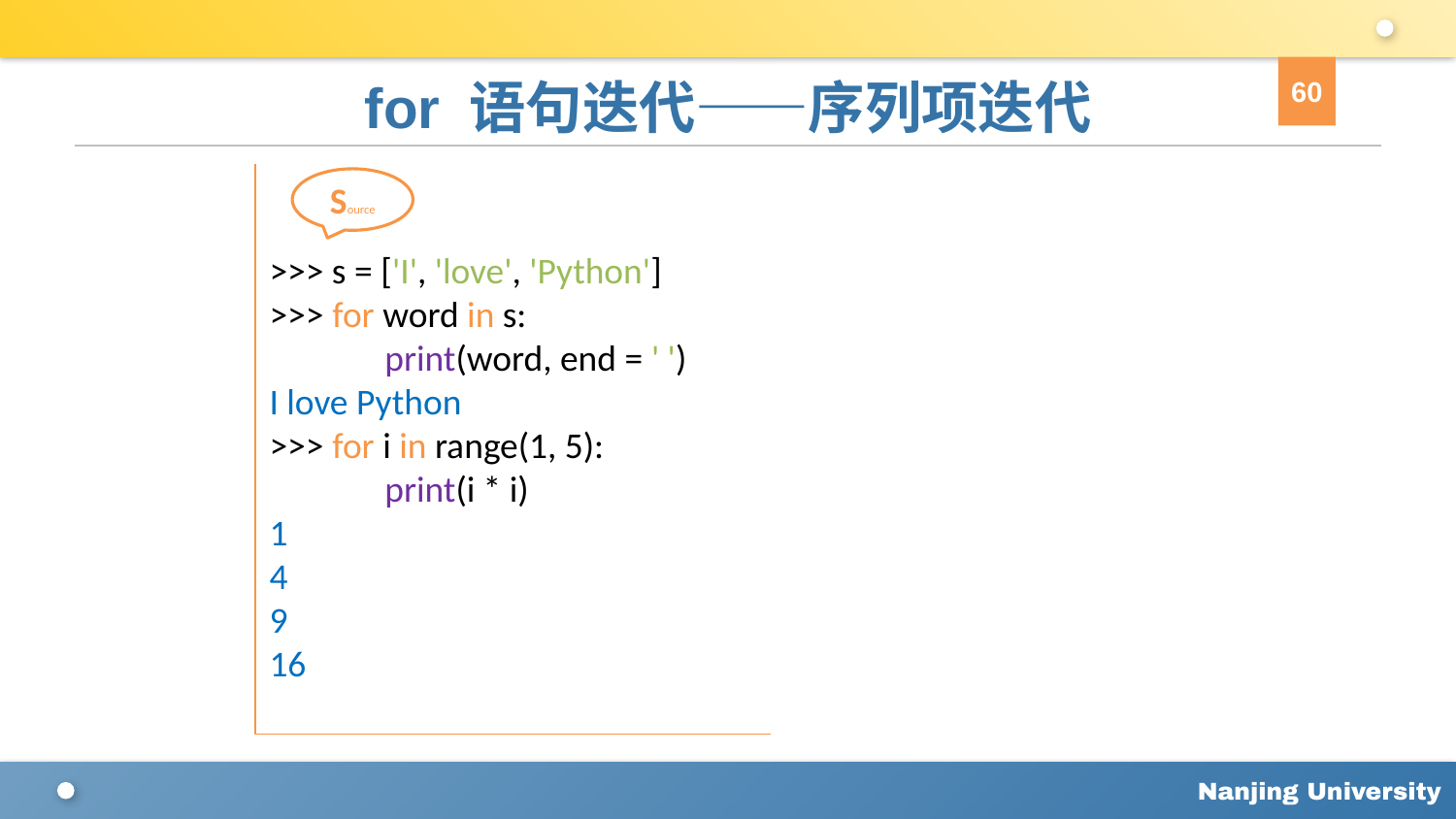

60
# for 语句迭代——序列项迭代

>>> s = ['I', 'love', 'Python']
>>> for word in s:
              print(word, end = ' ')
I love Python
>>> for i in range(1, 5):
              print(i * i)
1
4
9
16
Source